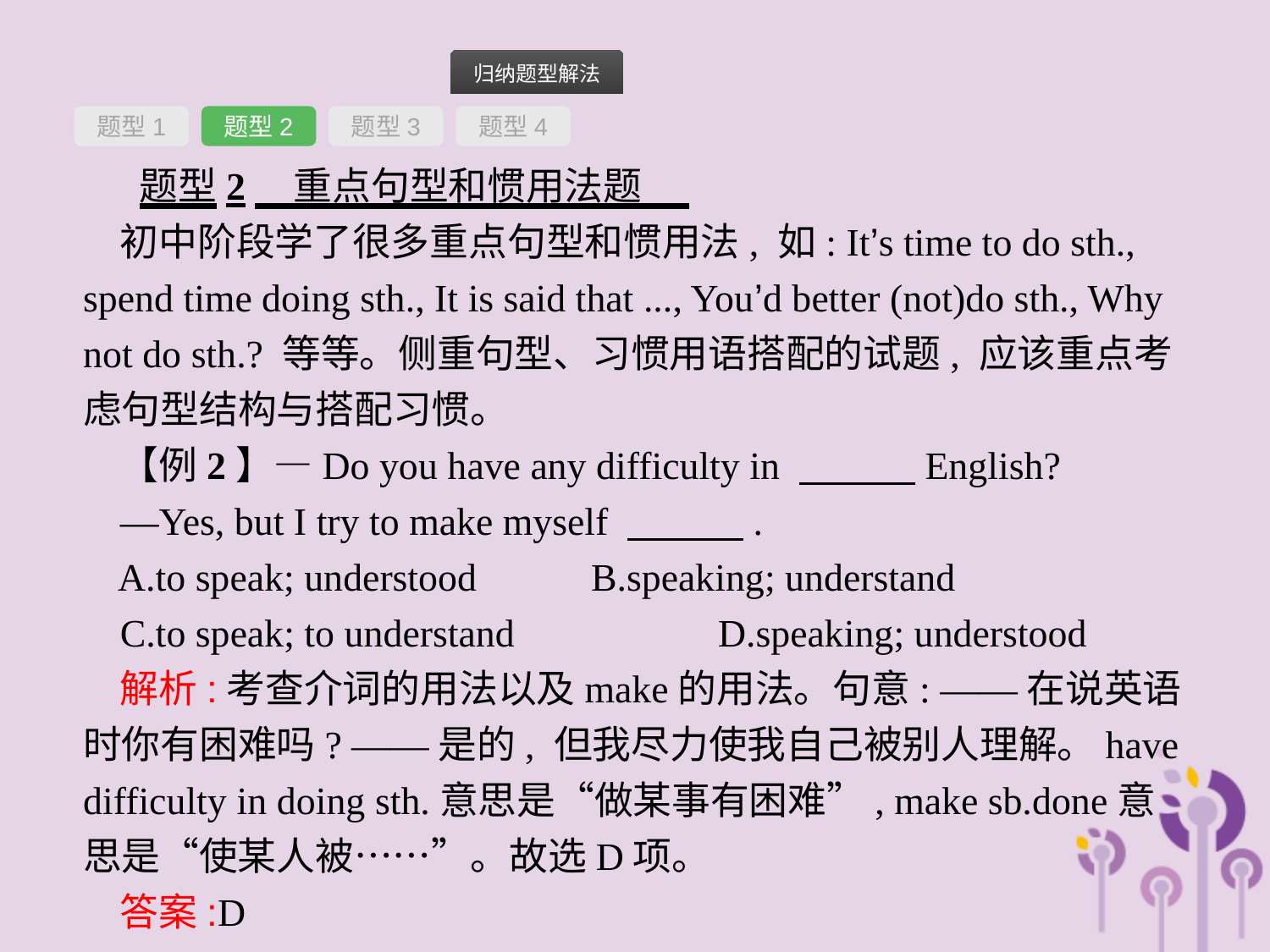

题型1
题型2
题型3
题型4
题型2　重点句型和惯用法题
初中阶段学了很多重点句型和惯用法, 如: It’s time to do sth., spend time doing sth., It is said that ..., You’d better (not)do sth., Why not do sth.? 等等。侧重句型、习惯用语搭配的试题, 应该重点考虑句型结构与搭配习惯。
【例2】—Do you have any difficulty in 　　　English?
—Yes, but I try to make myself 　　　.
A.to speak; understood　　	B.speaking; understand
C.to speak; to understand　　	D.speaking; understood
解析:考查介词的用法以及make的用法。句意: ——在说英语时你有困难吗? ——是的, 但我尽力使我自己被别人理解。have difficulty in doing sth.意思是“做某事有困难”, make sb.done意思是“使某人被……”。故选D项。
答案:D